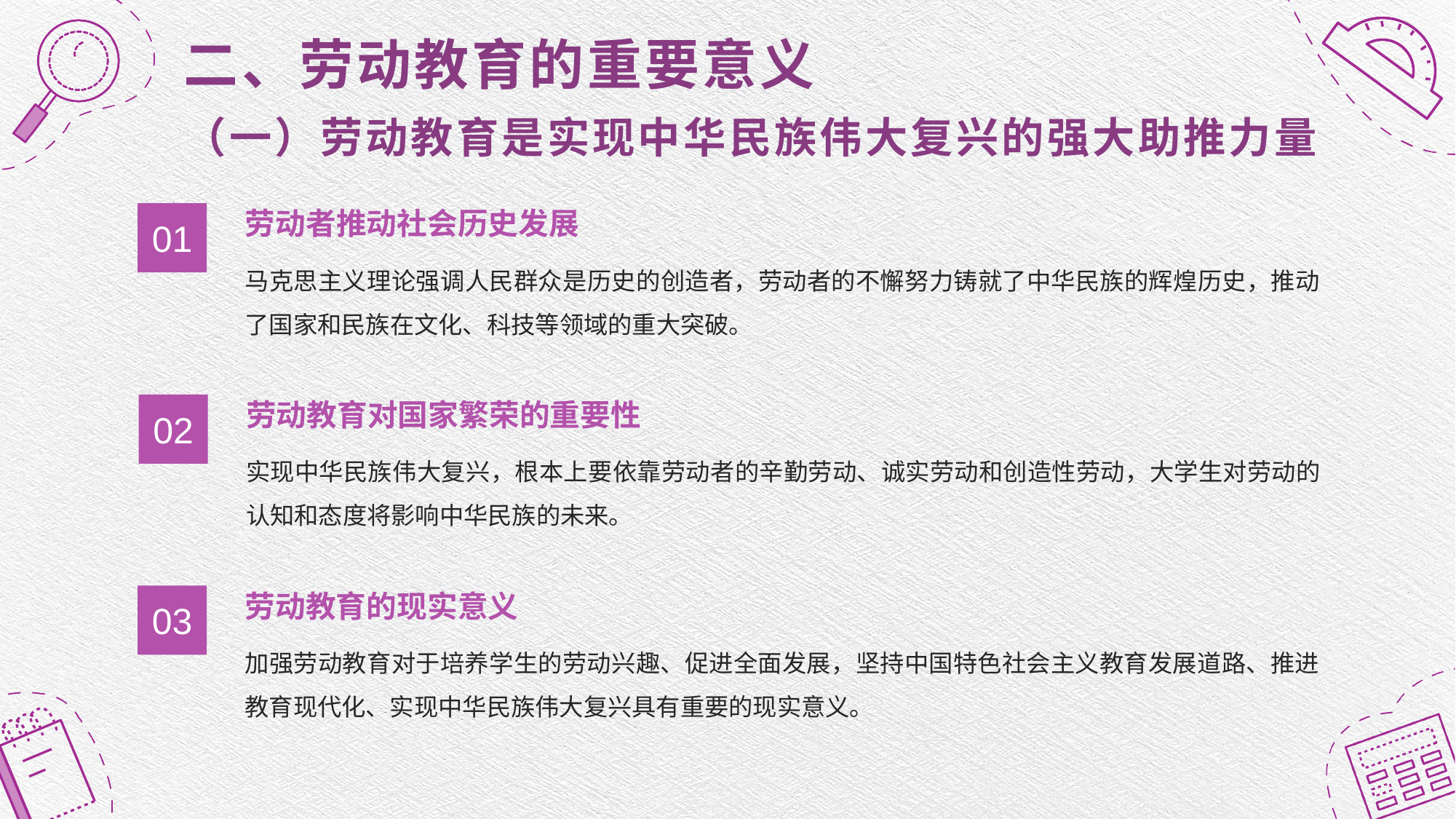

二、劳动教育的重要意义
（一）劳动教育是实现中华民族伟大复兴的强大助推力量
劳动者推动社会历史发展
01
马克思主义理论强调人民群众是历史的创造者，劳动者的不懈努力铸就了中华民族的辉煌历史，推动了国家和民族在文化、科技等领域的重大突破。
劳动教育对国家繁荣的重要性
02
实现中华民族伟大复兴，根本上要依靠劳动者的辛勤劳动、诚实劳动和创造性劳动，大学生对劳动的认知和态度将影响中华民族的未来。
劳动教育的现实意义
03
加强劳动教育对于培养学生的劳动兴趣、促进全面发展，坚持中国特色社会主义教育发展道路、推进教育现代化、实现中华民族伟大复兴具有重要的现实意义。